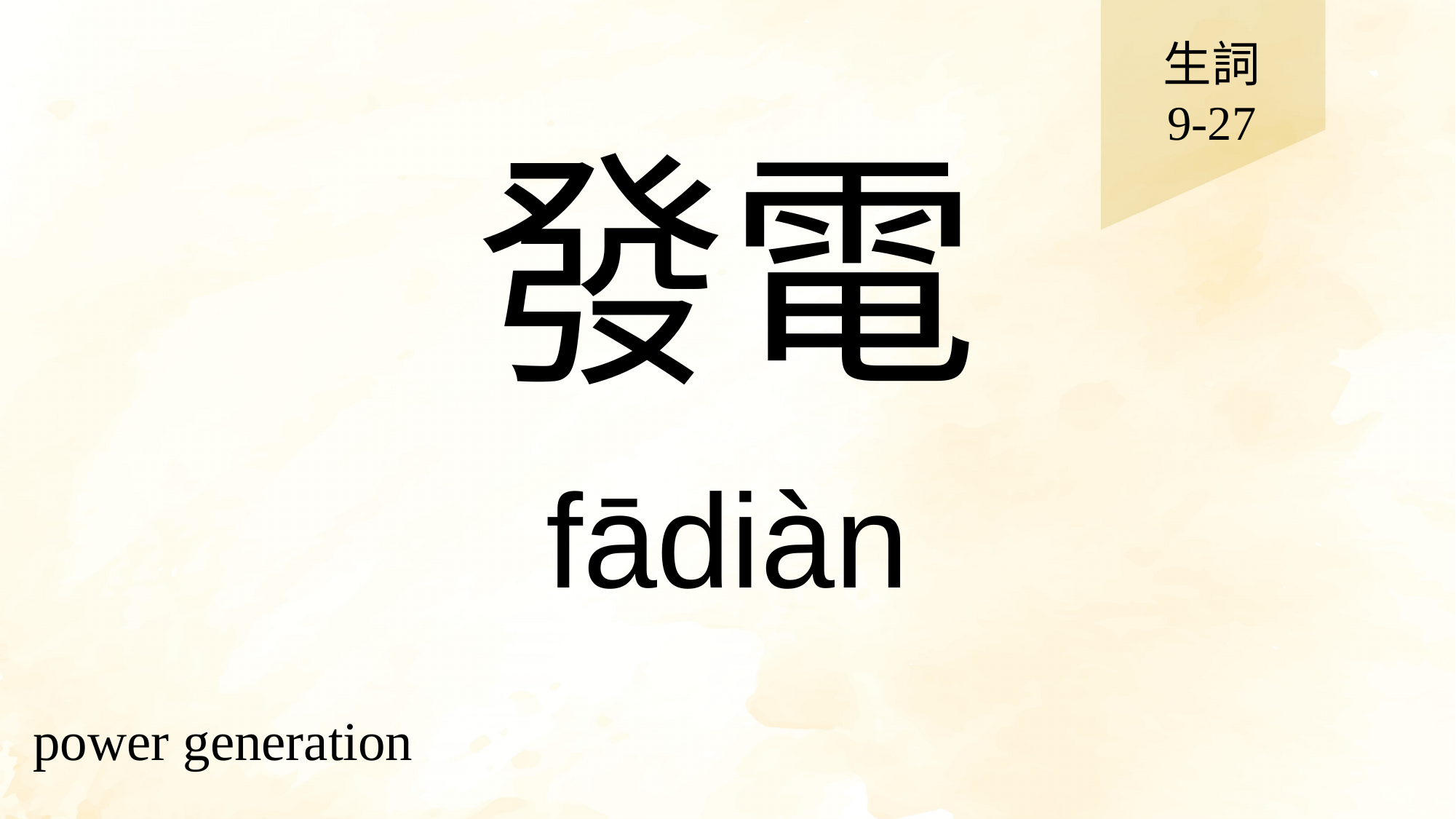

生詞
9-27
# 發電
fādiàn
power generation